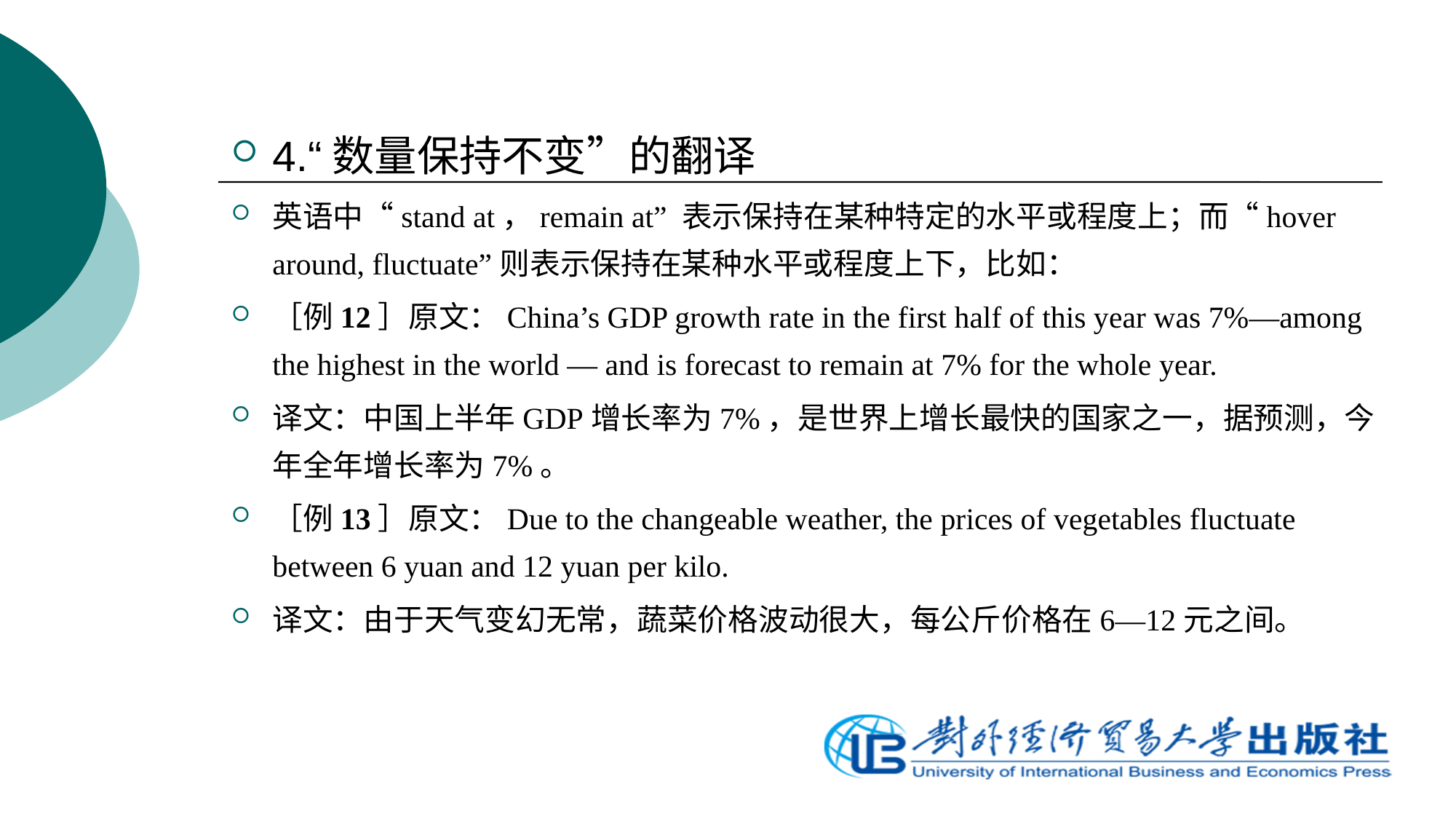

4.“数量保持不变”的翻译
英语中“stand at，remain at” 表示保持在某种特定的水平或程度上；而“hover around, fluctuate”则表示保持在某种水平或程度上下，比如：
［例12］原文：China’s GDP growth rate in the first half of this year was 7%—among the highest in the world — and is forecast to remain at 7% for the whole year.
译文：中国上半年GDP增长率为7%，是世界上增长最快的国家之一，据预测，今年全年增长率为7%。
［例13］原文：Due to the changeable weather, the prices of vegetables fluctuate between 6 yuan and 12 yuan per kilo.
译文：由于天气变幻无常，蔬菜价格波动很大，每公斤价格在6—12元之间。